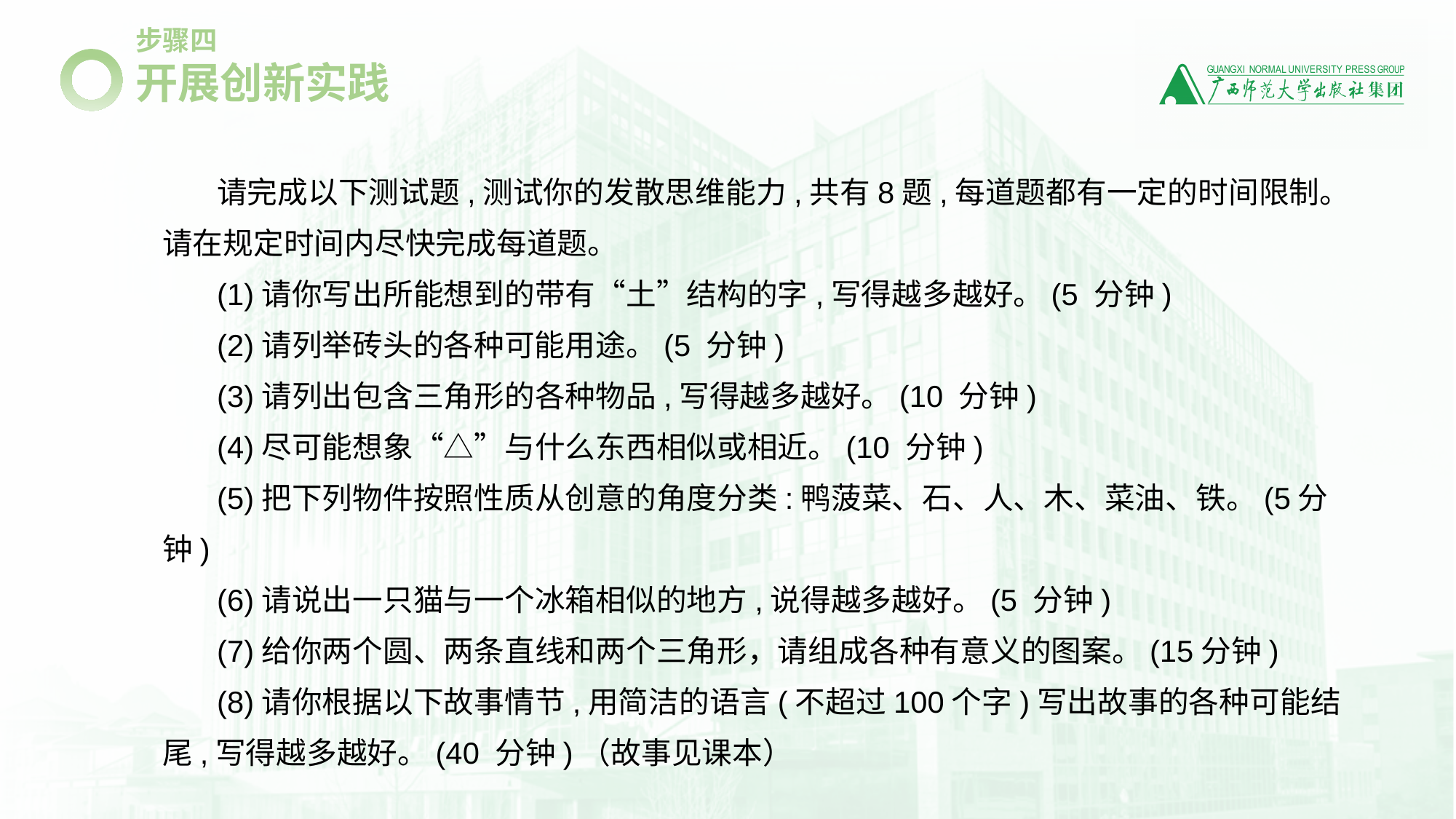

步骤四
开展创新实践

请完成以下测试题,测试你的发散思维能力,共有8题,每道题都有一定的时间限制。请在规定时间内尽快完成每道题。
(1)请你写出所能想到的带有“土”结构的字,写得越多越好。(5 分钟)
(2)请列举砖头的各种可能用途。(5 分钟)
(3)请列出包含三角形的各种物品,写得越多越好。(10 分钟)
(4)尽可能想象“△”与什么东西相似或相近。(10 分钟)
(5)把下列物件按照性质从创意的角度分类:鸭菠菜、石、人、木、菜油、铁。(5分钟)
(6)请说出一只猫与一个冰箱相似的地方,说得越多越好。(5 分钟)
(7)给你两个圆、两条直线和两个三角形，请组成各种有意义的图案。(15分钟)
(8)请你根据以下故事情节,用简洁的语言(不超过100个字)写出故事的各种可能结尾,写得越多越好。(40 分钟)（故事见课本）